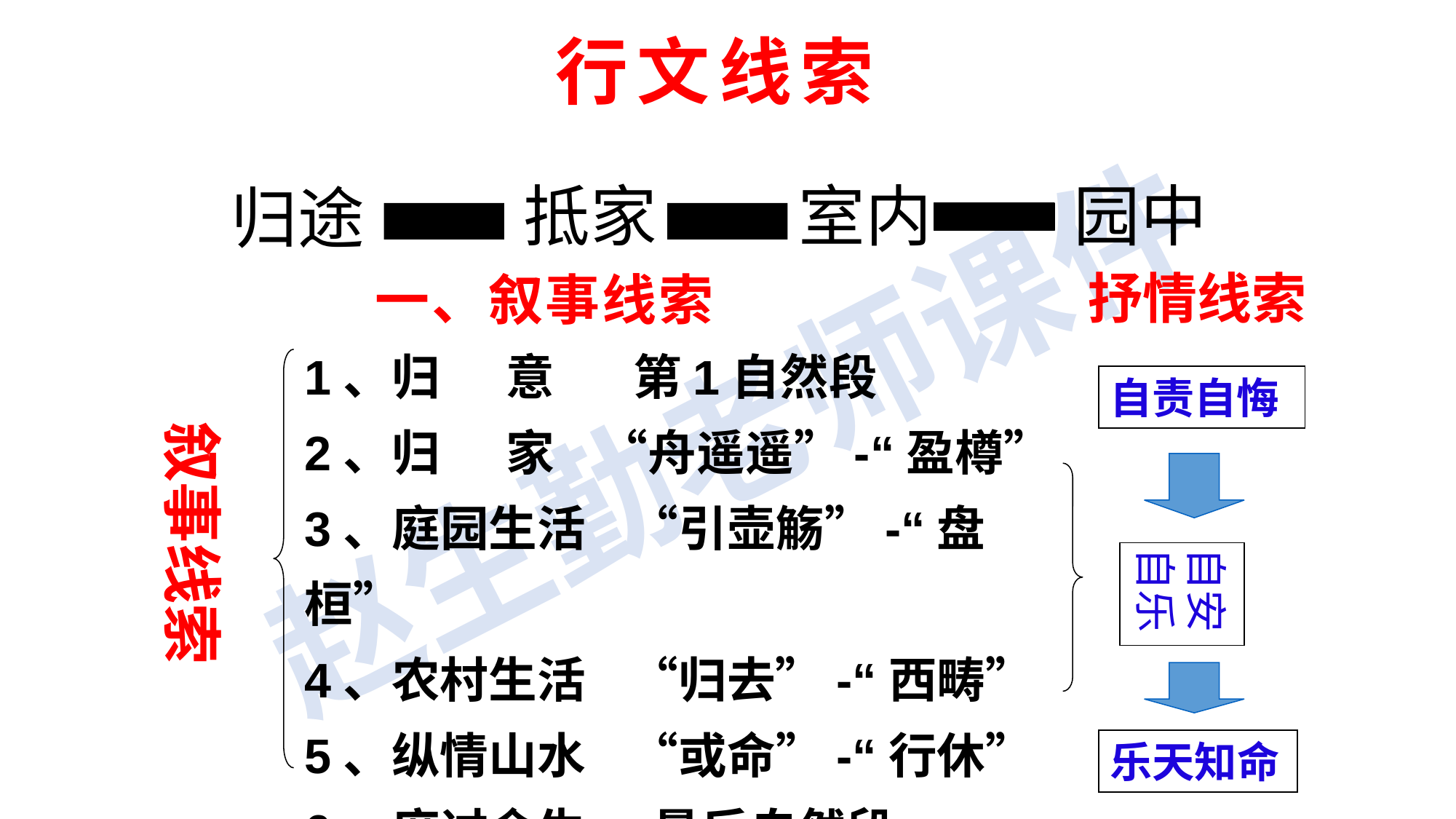

# 行文线索
抵家
室内
园中
归途

抒情线索
一、叙事线索
1、归      意       第1自然段
2、归      家    “舟遥遥”-“盈樽”
3、庭园生活    “引壶觞”-“盘桓”
4、农村生活    “归去”-“西畴”
5、纵情山水    “或命”-“行休”
6、度过余生      最后自然段

自责自悔
叙事线索

自安自乐

乐天知命